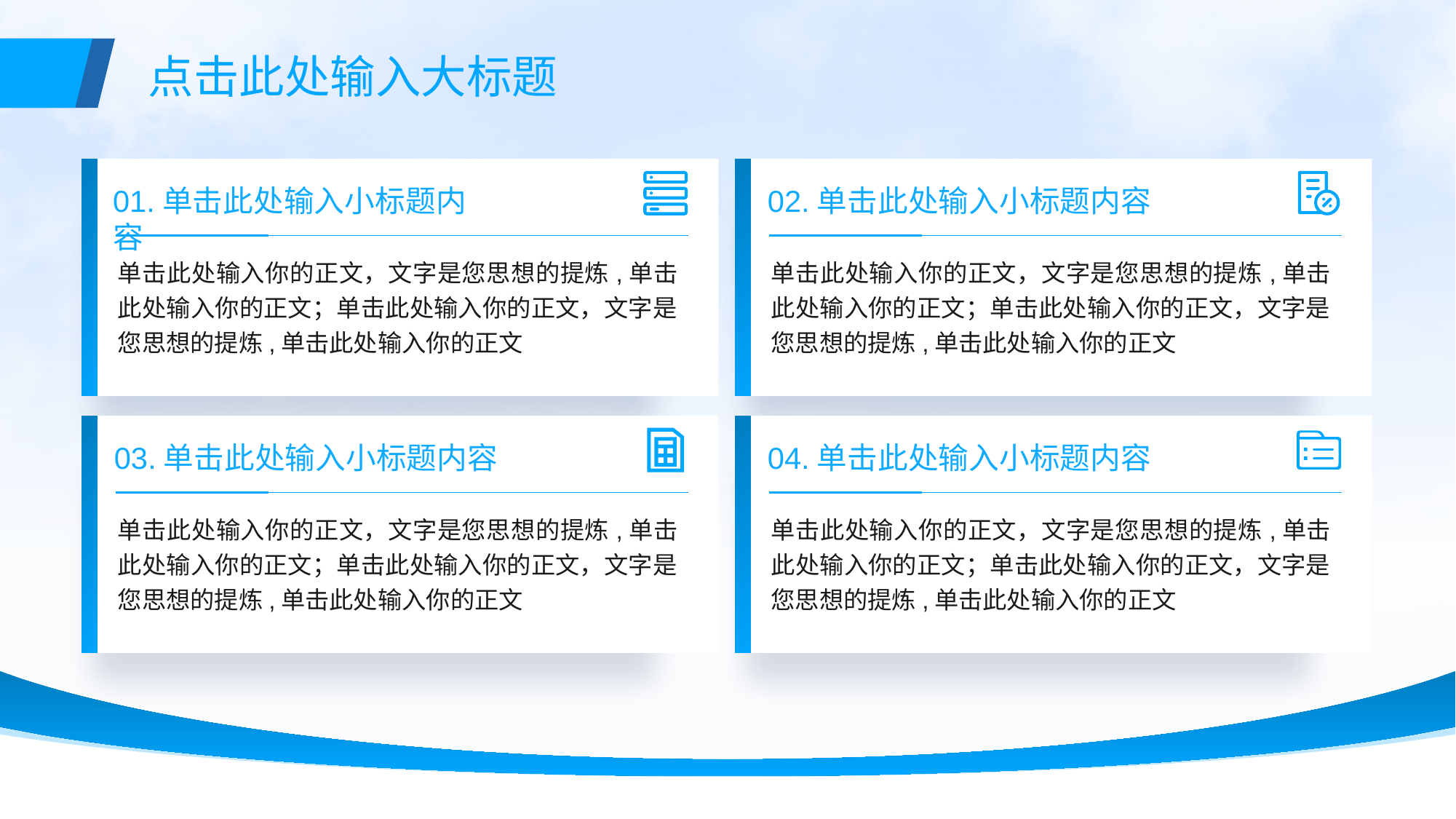

点击此处输入大标题

01.单击此处输入小标题内容
02.单击此处输入小标题内容

单击此处输入你的正文，文字是您思想的提炼,单击此处输入你的正文；单击此处输入你的正文，文字是您思想的提炼,单击此处输入你的正文
单击此处输入你的正文，文字是您思想的提炼,单击此处输入你的正文；单击此处输入你的正文，文字是您思想的提炼,单击此处输入你的正文

03.单击此处输入小标题内容
04.单击此处输入小标题内容
单击此处输入你的正文，文字是您思想的提炼,单击此处输入你的正文；单击此处输入你的正文，文字是您思想的提炼,单击此处输入你的正文
单击此处输入你的正文，文字是您思想的提炼,单击此处输入你的正文；单击此处输入你的正文，文字是您思想的提炼,单击此处输入你的正文